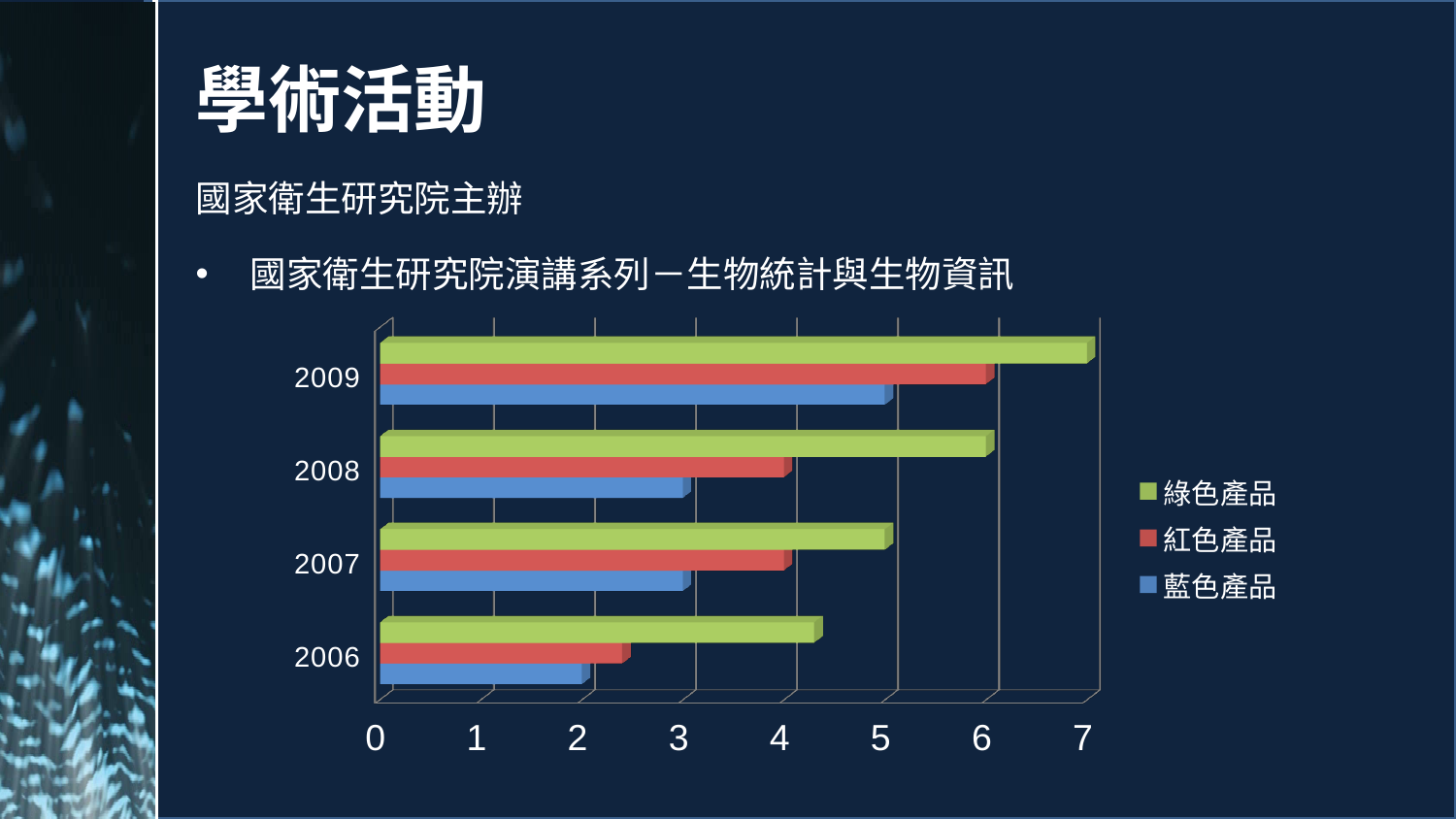

# 學術活動
國家衛生研究院主辦
國家衛生研究院演講系列－生物統計與生物資訊

[unsupported chart]